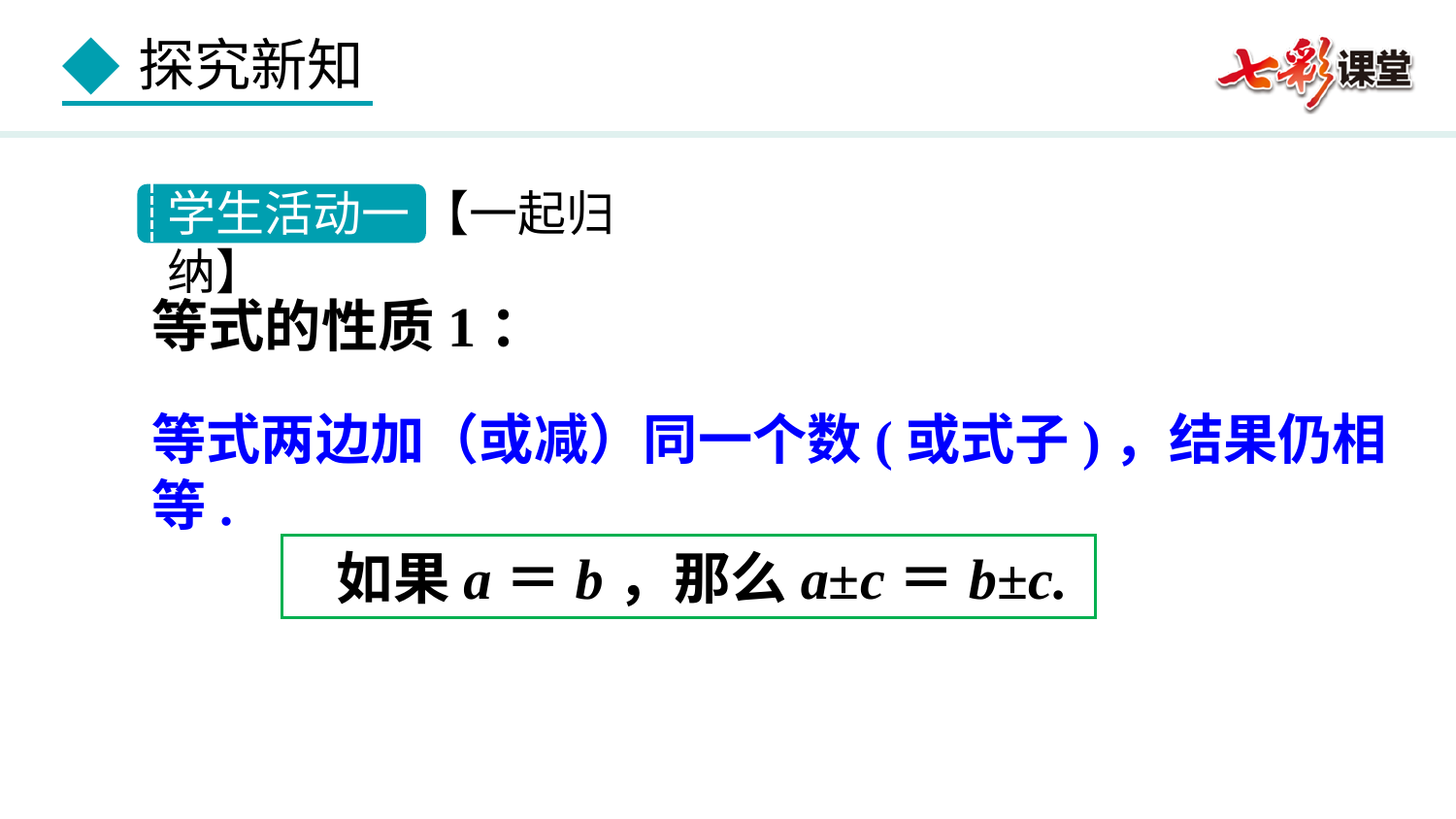

学生活动一 【一起归纳】

等式的性质1：
等式两边加（或减）同一个数(或式子)，结果仍相等.
 如果a＝b，那么a±c＝b±c.